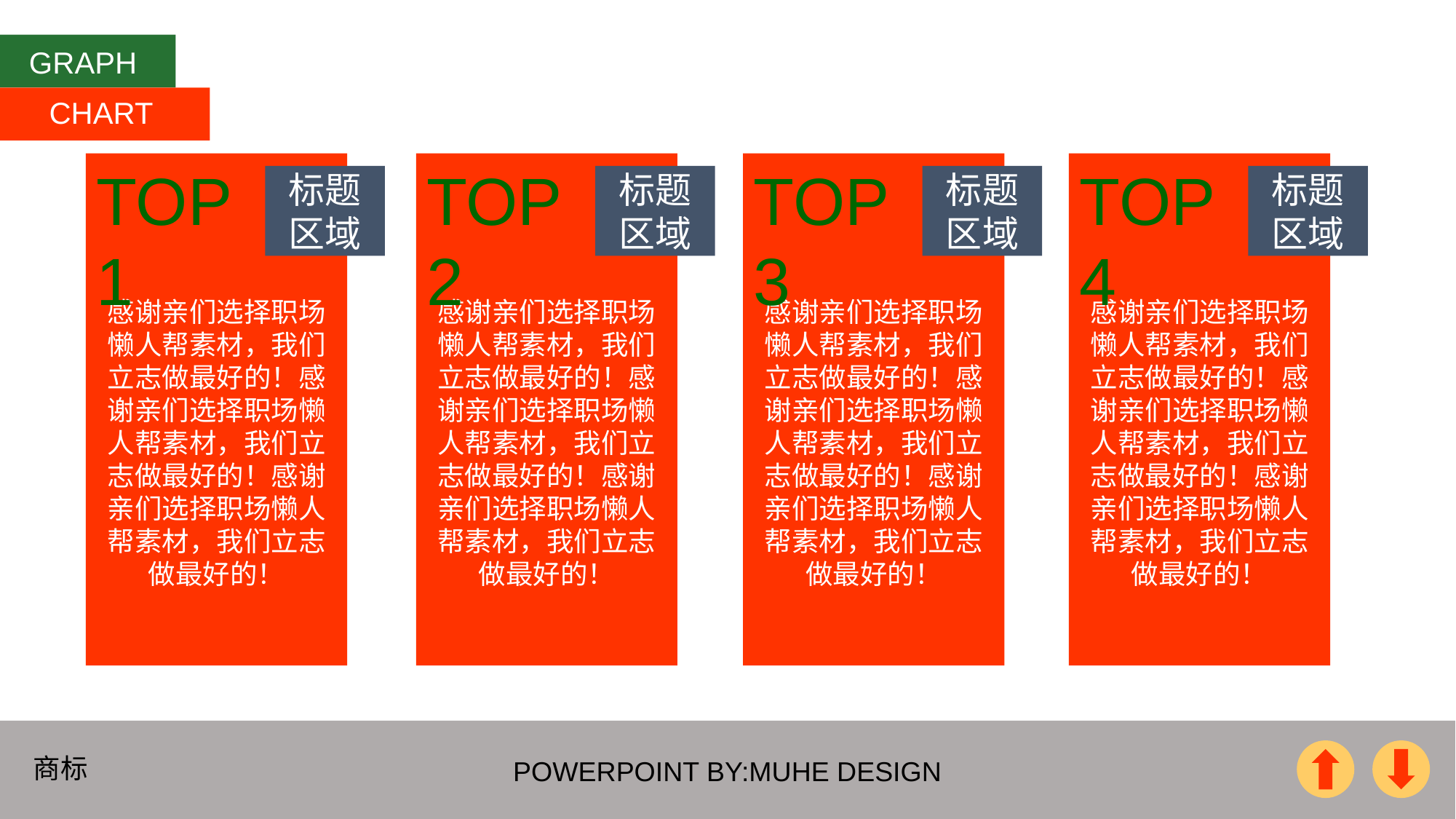

GRAPH
CHART
TOP 1

感谢亲们选择职场懒人帮素材，我们立志做最好的！感谢亲们选择职场懒人帮素材，我们立志做最好的！感谢亲们选择职场懒人帮素材，我们立志做最好的！

标题区域
TOP 2

感谢亲们选择职场懒人帮素材，我们立志做最好的！感谢亲们选择职场懒人帮素材，我们立志做最好的！感谢亲们选择职场懒人帮素材，我们立志做最好的！

标题区域
TOP 3

感谢亲们选择职场懒人帮素材，我们立志做最好的！感谢亲们选择职场懒人帮素材，我们立志做最好的！感谢亲们选择职场懒人帮素材，我们立志做最好的！

标题区域
TOP 4

感谢亲们选择职场懒人帮素材，我们立志做最好的！感谢亲们选择职场懒人帮素材，我们立志做最好的！感谢亲们选择职场懒人帮素材，我们立志做最好的！

标题区域